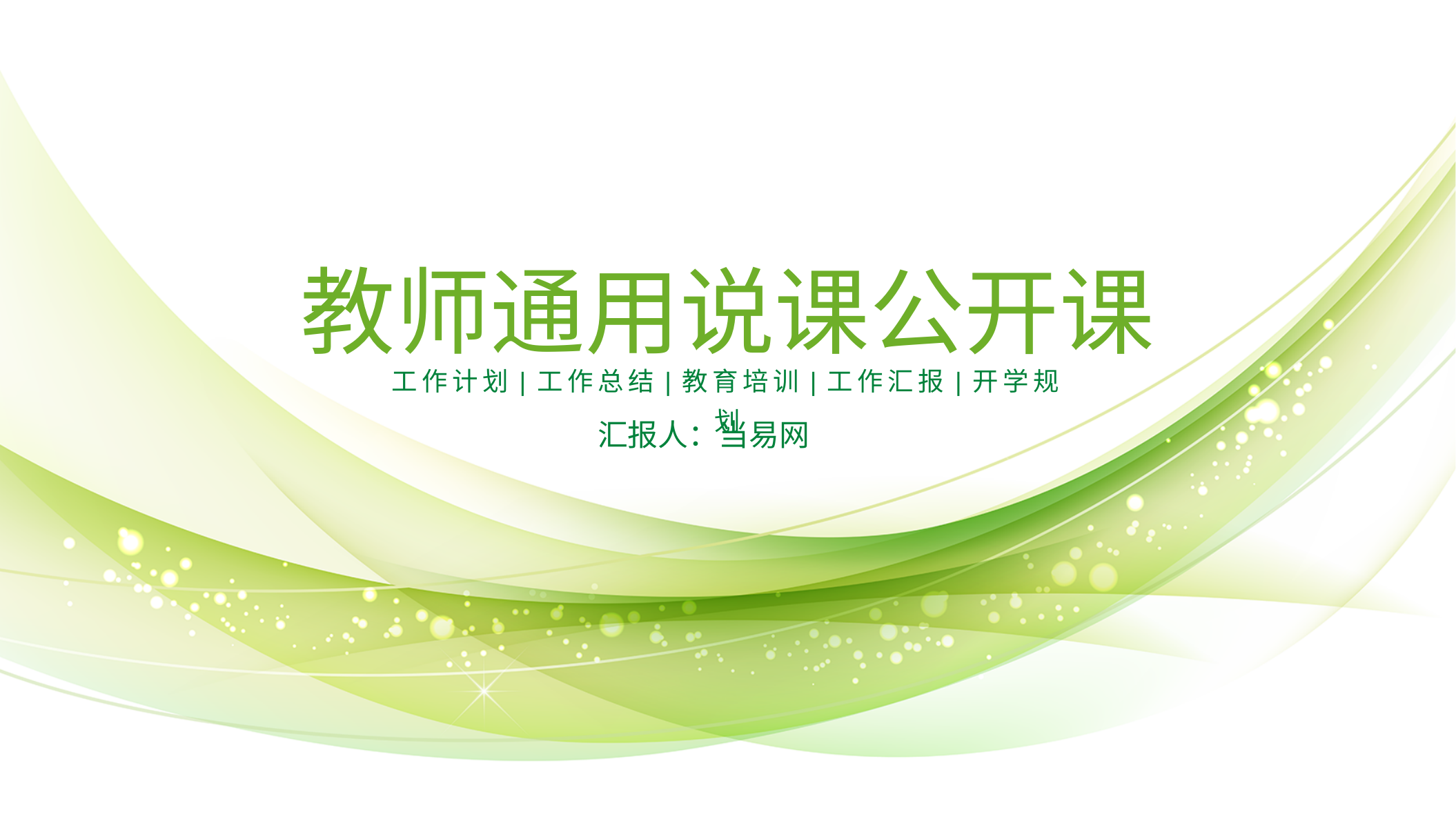

教师通用说课公开课
工作计划|工作总结|教育培训|工作汇报|开学规划
汇报人：当易网